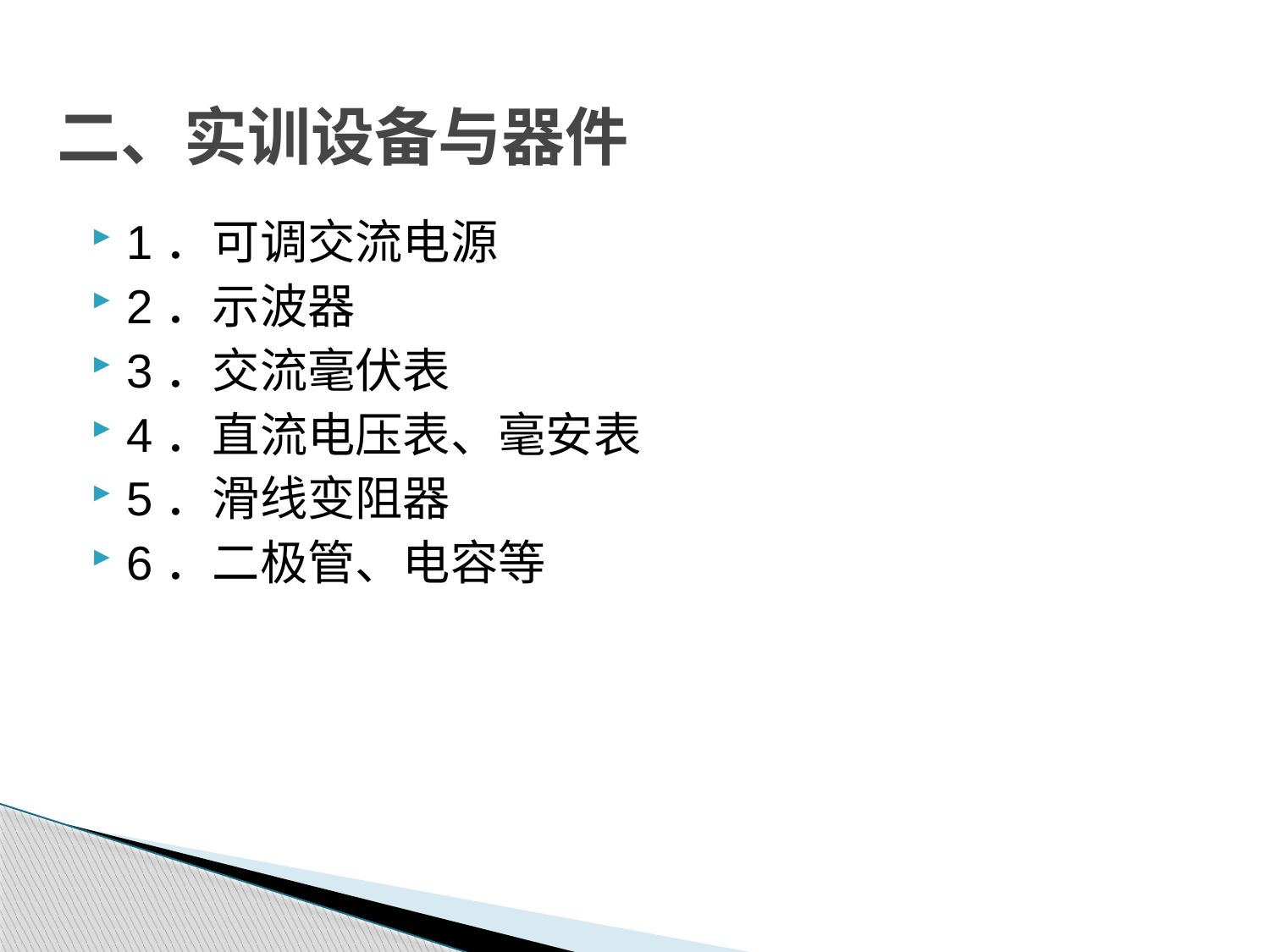

# 二、实训设备与器件
1．可调交流电源
2．示波器
3．交流毫伏表
4．直流电压表、毫安表
5．滑线变阻器
6．二极管、电容等